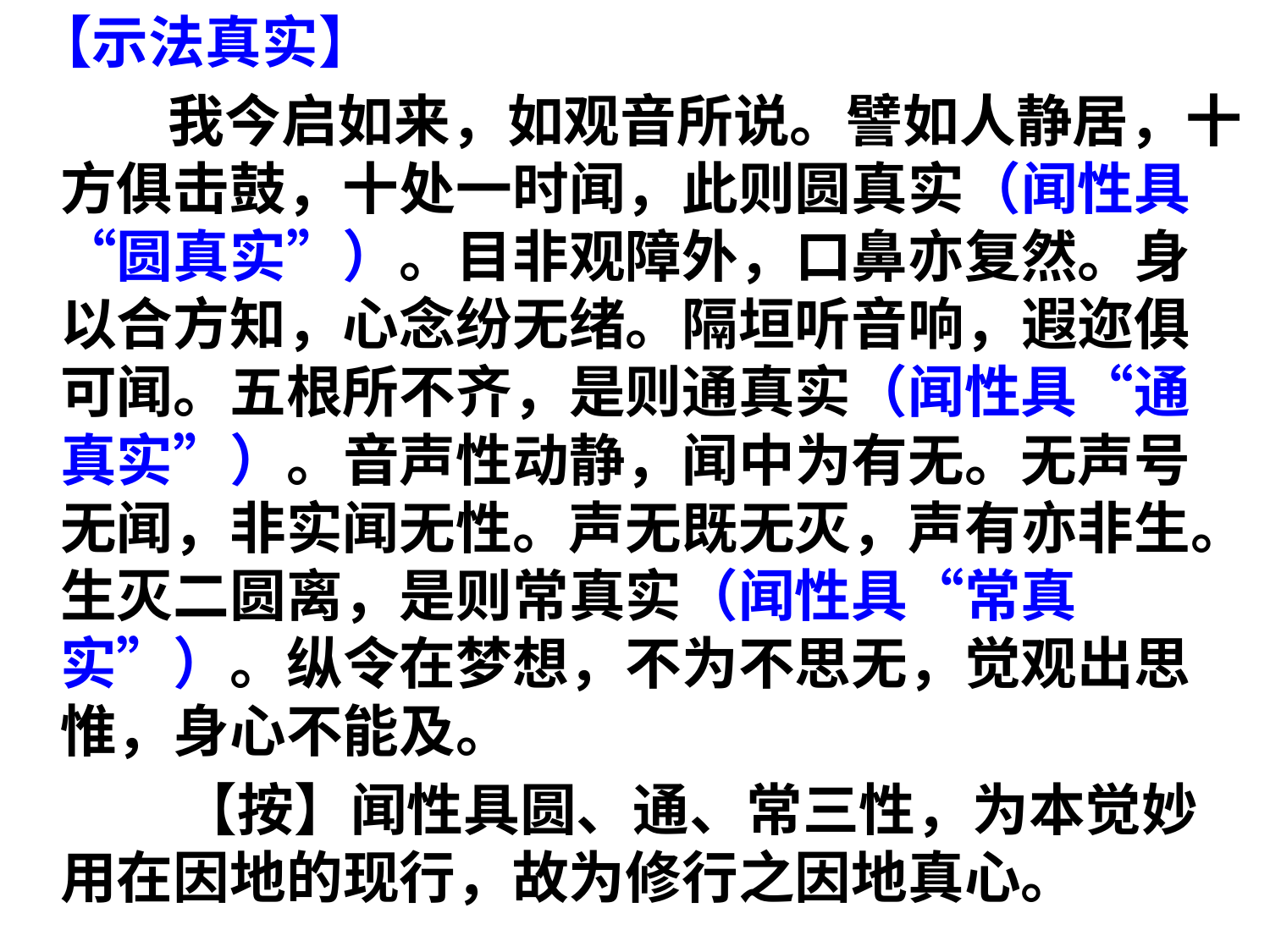

【示法真实】
           我今启如来，如观音所说。譬如人静居，十方俱击鼓，十处一时闻，此则圆真实（闻性具“圆真实”）。目非观障外，口鼻亦复然。身以合方知，心念纷无绪。隔垣听音响，遐迩俱可闻。五根所不齐，是则通真实（闻性具“通真实”）。音声性动静，闻中为有无。无声号无闻，非实闻无性。声无既无灭，声有亦非生。生灭二圆离，是则常真实（闻性具“常真实”）。纵令在梦想，不为不思无，觉观出思惟，身心不能及。
            【按】闻性具圆、通、常三性，为本觉妙用在因地的现行，故为修行之因地真心。